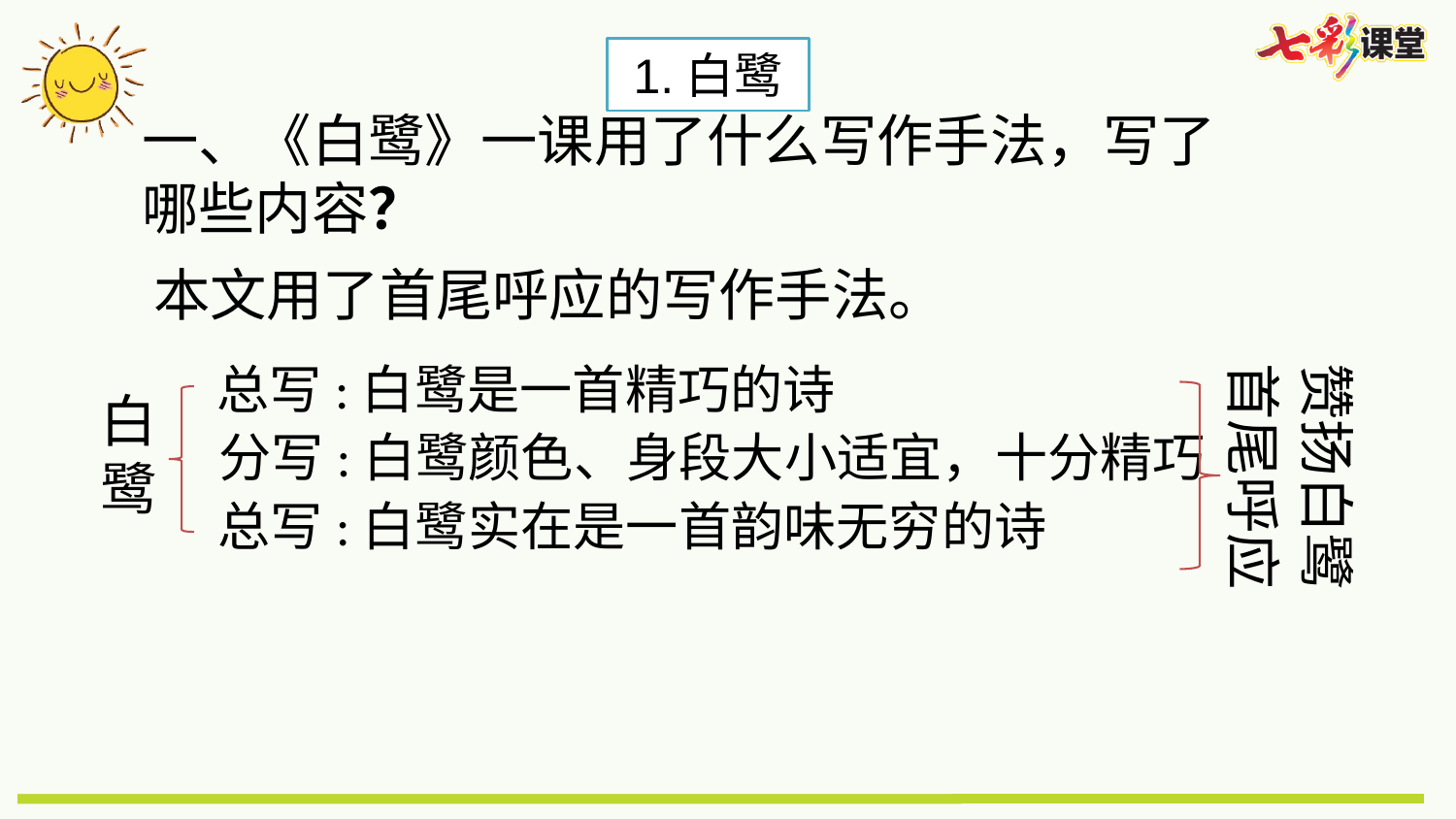

1.白鹭
一、《白鹭》一课用了什么写作手法，写了哪些内容？
本文用了首尾呼应的写作手法。
总写:白鹭是一首精巧的诗
首尾呼应
赞扬白鹭
白鹭

分写:白鹭颜色、身段大小适宜，十分精巧
总写:白鹭实在是一首韵味无穷的诗